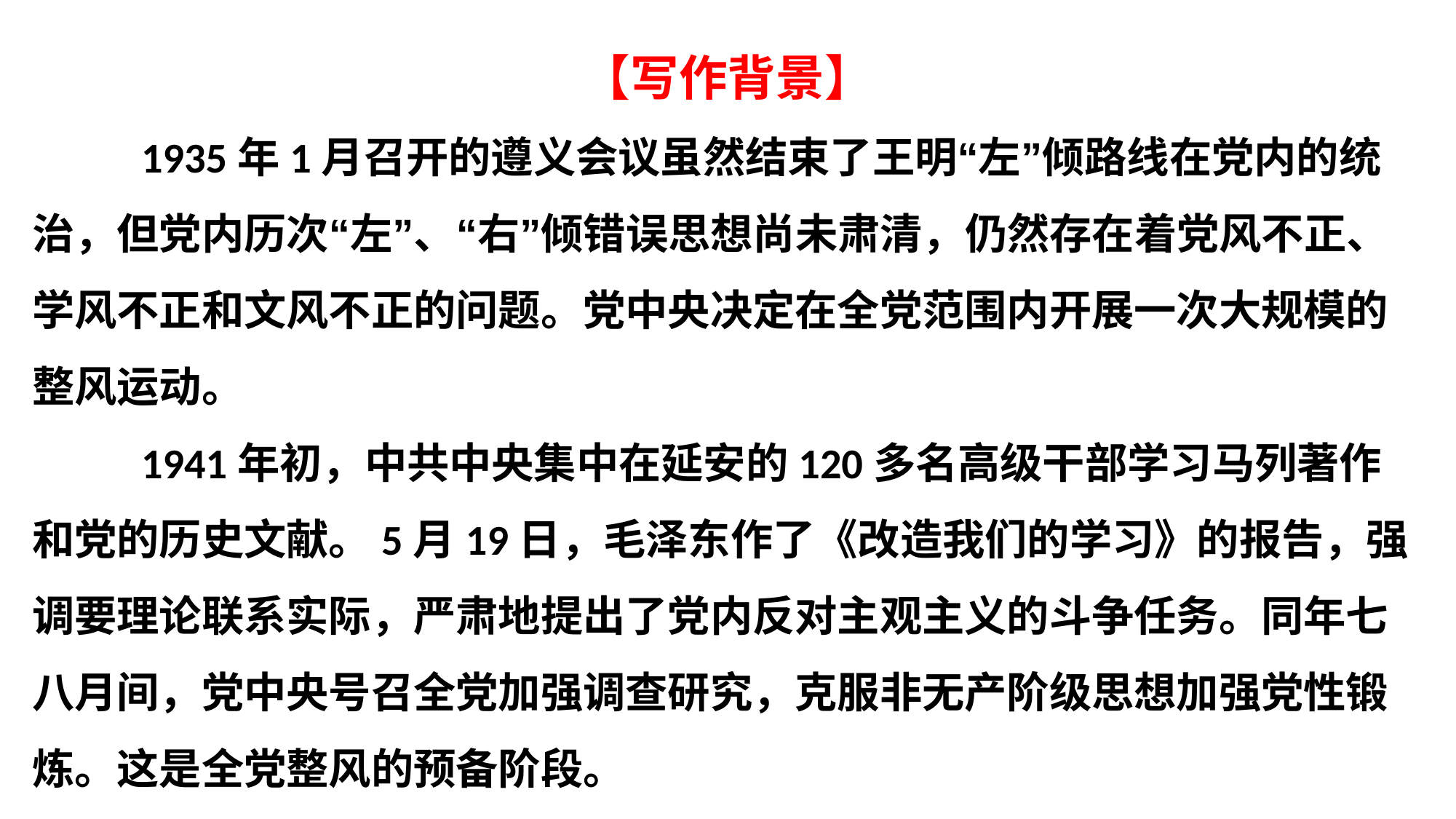

【写作背景】
	1935年1月召开的遵义会议虽然结束了王明“左”倾路线在党内的统治，但党内历次“左”、“右”倾错误思想尚未肃清，仍然存在着党风不正、学风不正和文风不正的问题。党中央决定在全党范围内开展一次大规模的整风运动。
	1941年初，中共中央集中在延安的120多名高级干部学习马列著作和党的历史文献。5月19日，毛泽东作了《改造我们的学习》的报告，强调要理论联系实际，严肃地提出了党内反对主观主义的斗争任务。同年七八月间，党中央号召全党加强调查研究，克服非无产阶级思想加强党性锻炼。这是全党整风的预备阶段。